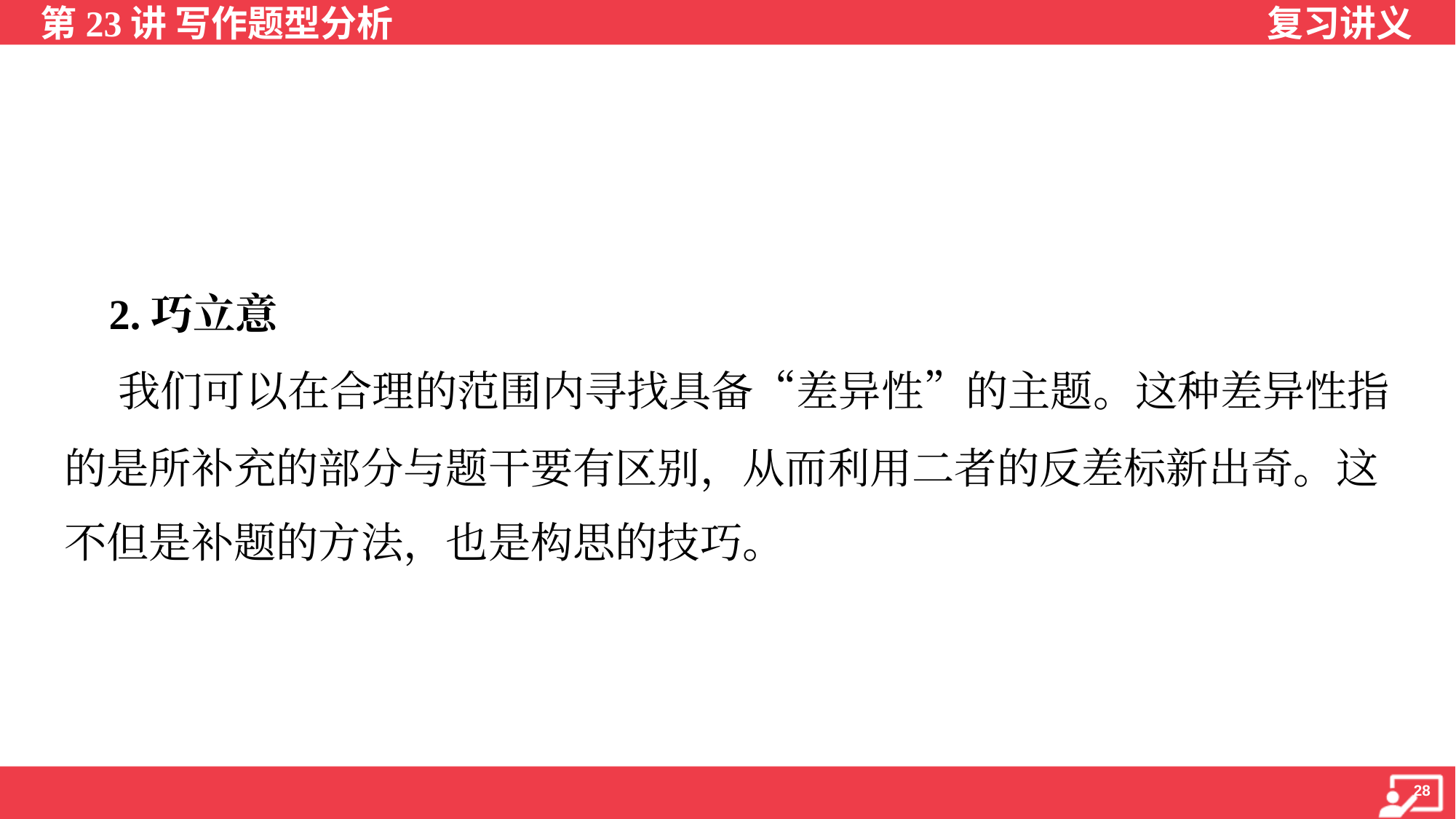

2.巧立意
    我们可以在合理的范围内寻找具备“差异性”的主题。这种差异性指
的是所补充的部分与题干要有区别，从而利用二者的反差标新出奇。这
不但是补题的方法，也是构思的技巧。